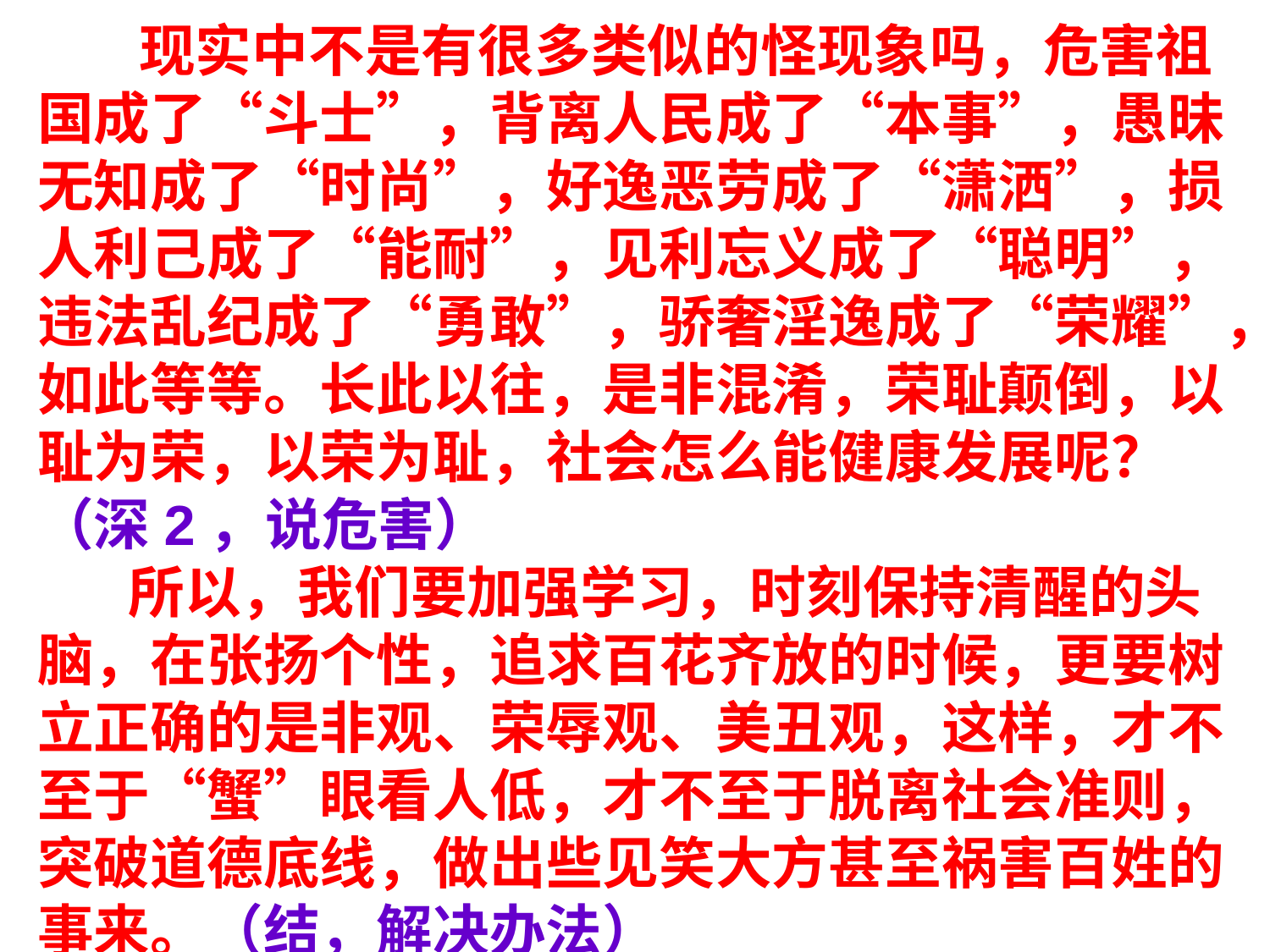

现实中不是有很多类似的怪现象吗，危害祖国成了“斗士”，背离人民成了“本事”，愚昧无知成了“时尚”，好逸恶劳成了“潇洒”，损人利己成了“能耐”，见利忘义成了“聪明”，违法乱纪成了“勇敢”，骄奢淫逸成了“荣耀”，如此等等。长此以往，是非混淆，荣耻颠倒，以耻为荣，以荣为耻，社会怎么能健康发展呢？（深2，说危害）
      所以，我们要加强学习，时刻保持清醒的头脑，在张扬个性，追求百花齐放的时候，更要树立正确的是非观、荣辱观、美丑观，这样，才不至于“蟹”眼看人低，才不至于脱离社会准则，突破道德底线，做出些见笑大方甚至祸害百姓的事来。（结，解决办法）